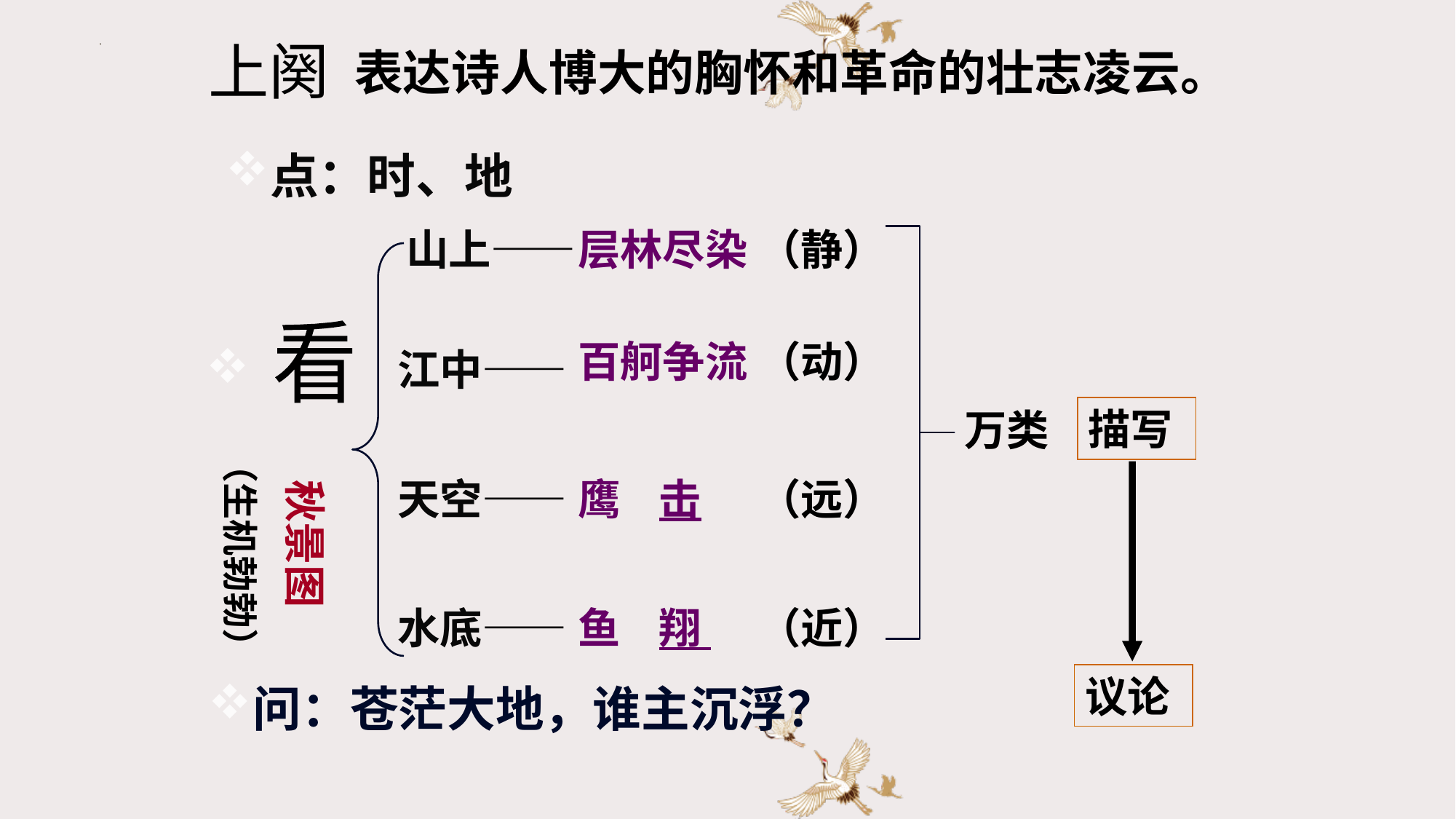

上阕
表达诗人博大的胸怀和革命的壮志凌云。
点：时、地
山上——
层林尽染
（静）

看
百舸争流
（动）

江中——
描写
　   秋景图
     （生机勃勃）
万类

天空——
鹰    击
（远）
水底——
鱼    翔
（近）
议论
问：苍茫大地，谁主沉浮？